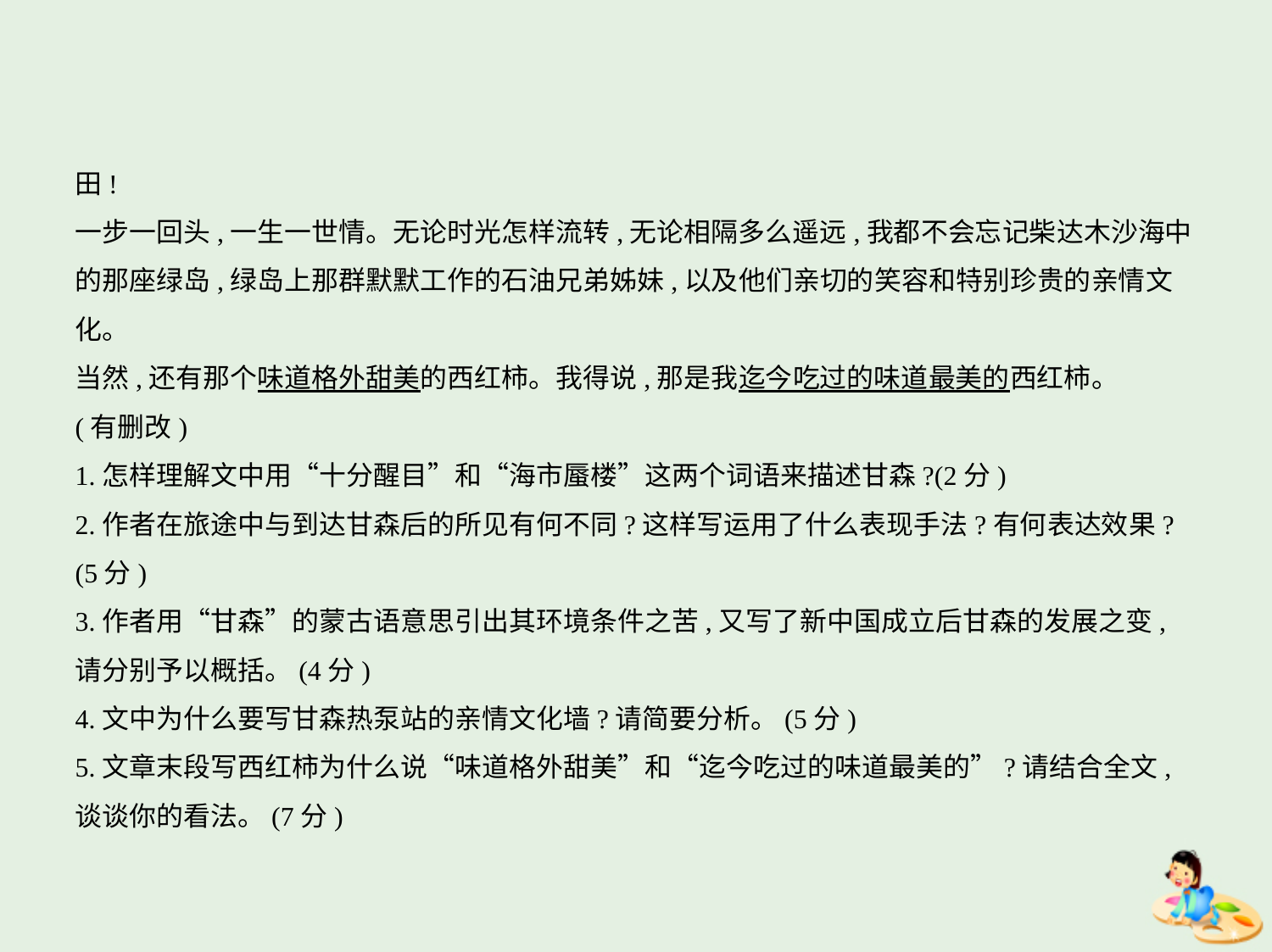

田!
一步一回头,一生一世情。无论时光怎样流转,无论相隔多么遥远,我都不会忘记柴达木沙海中
的那座绿岛,绿岛上那群默默工作的石油兄弟姊妹,以及他们亲切的笑容和特别珍贵的亲情文
化。
当然,还有那个味道格外甜美的西红柿。我得说,那是我迄今吃过的味道最美的西红柿。
(有删改)
1.怎样理解文中用“十分醒目”和“海市蜃楼”这两个词语来描述甘森?(2分)
2.作者在旅途中与到达甘森后的所见有何不同?这样写运用了什么表现手法?有何表达效果?
(5分)
3.作者用“甘森”的蒙古语意思引出其环境条件之苦,又写了新中国成立后甘森的发展之变,
请分别予以概括。(4分)
4.文中为什么要写甘森热泵站的亲情文化墙?请简要分析。(5分)
5.文章末段写西红柿为什么说“味道格外甜美”和“迄今吃过的味道最美的”?请结合全文,
谈谈你的看法。(7分)